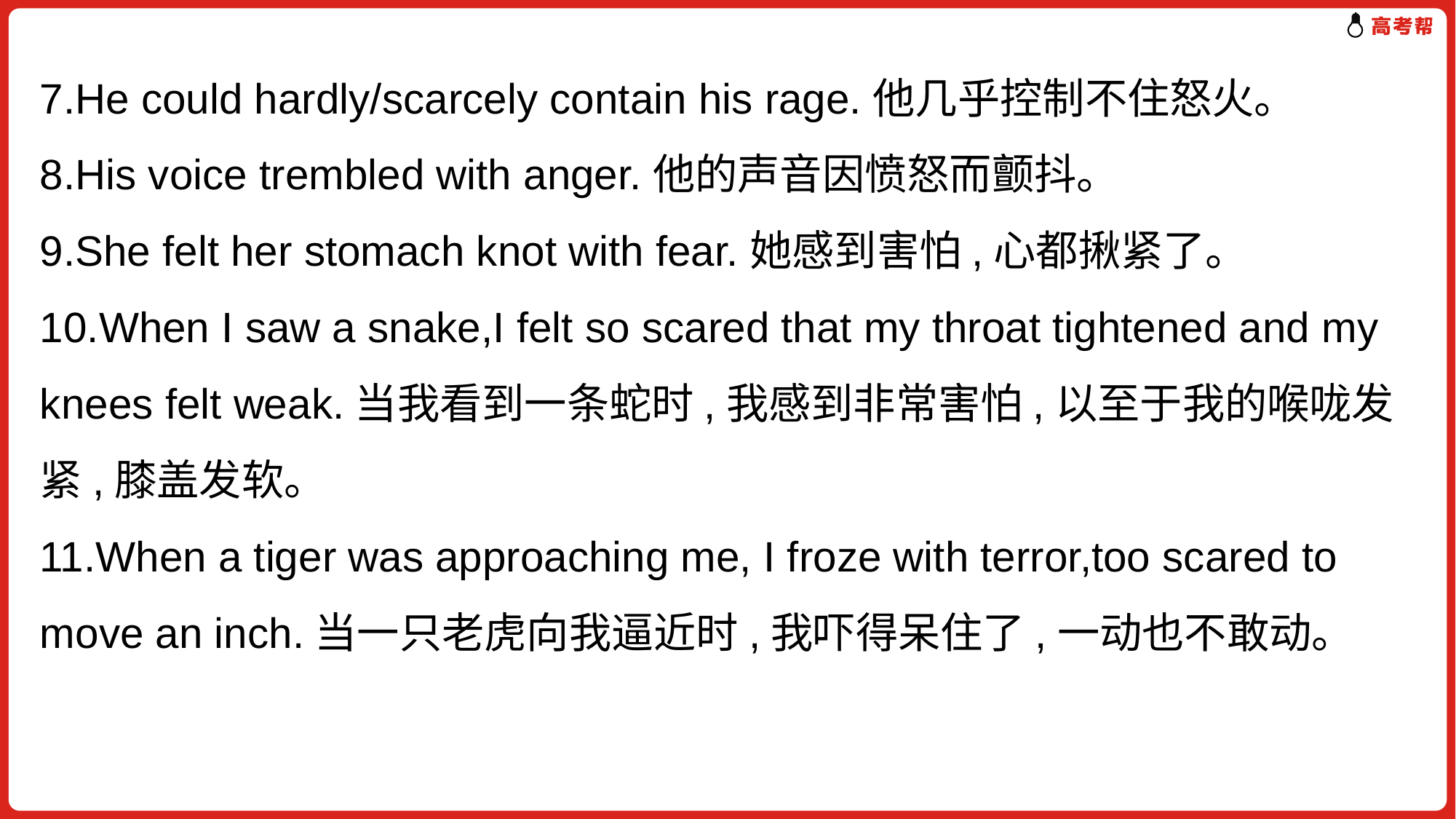

7.He could hardly/scarcely contain his rage.他几乎控制不住怒火。
8.His voice trembled with anger.他的声音因愤怒而颤抖。
9.She felt her stomach knot with fear.她感到害怕,心都揪紧了。
10.When I saw a snake,I felt so scared that my throat tightened and my knees felt weak.当我看到一条蛇时,我感到非常害怕,以至于我的喉咙发紧,膝盖发软。
11.When a tiger was approaching me, I froze with terror,too scared to move an inch.当一只老虎向我逼近时,我吓得呆住了,一动也不敢动。